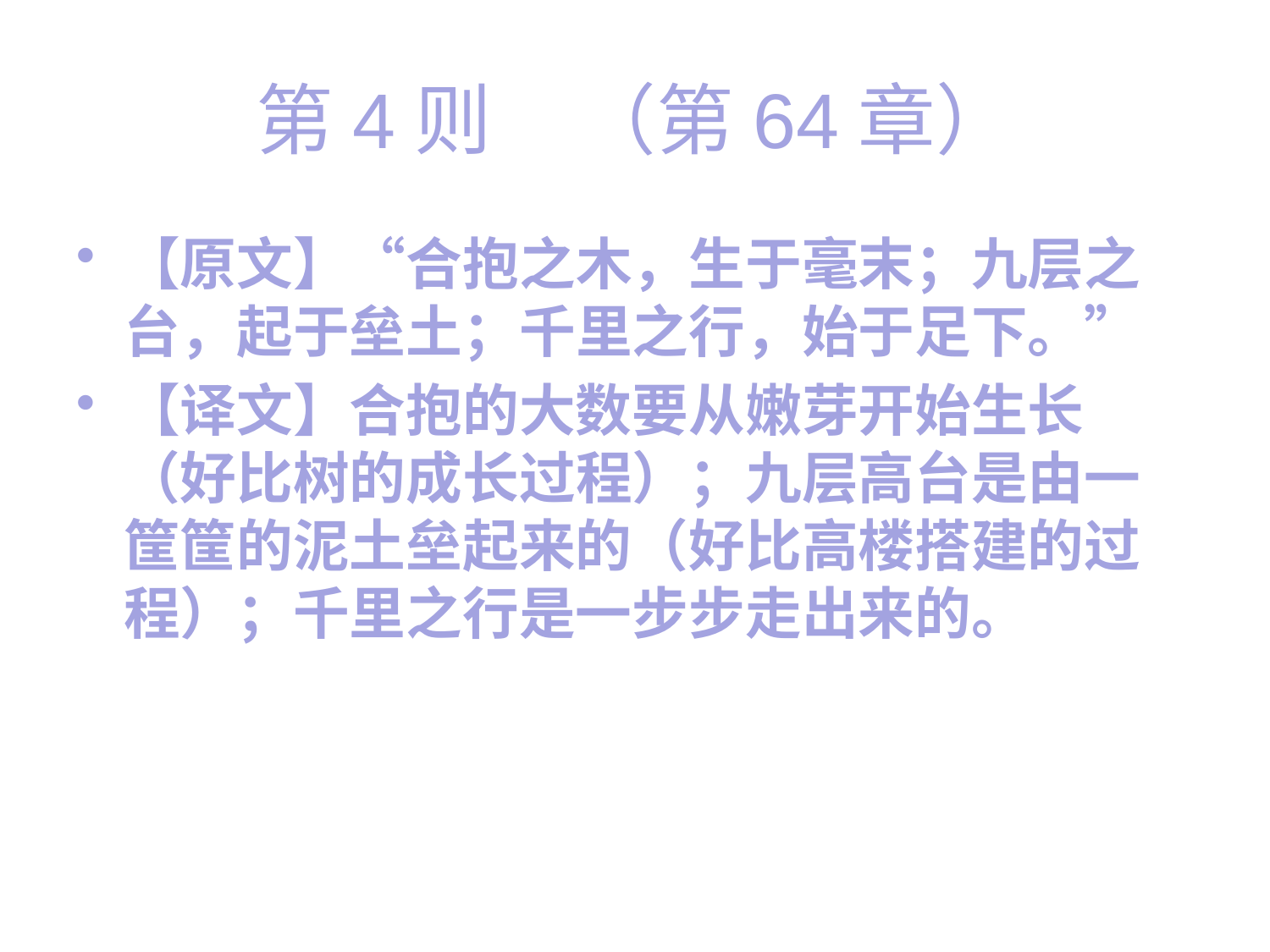

# 第4则     （第64章）
【原文】“合抱之木，生于毫末；九层之台，起于垒土；千里之行，始于足下。”
【译文】合抱的大数要从嫩芽开始生长（好比树的成长过程）；九层高台是由一筐筐的泥土垒起来的（好比高楼搭建的过程）；千里之行是一步步走出来的。